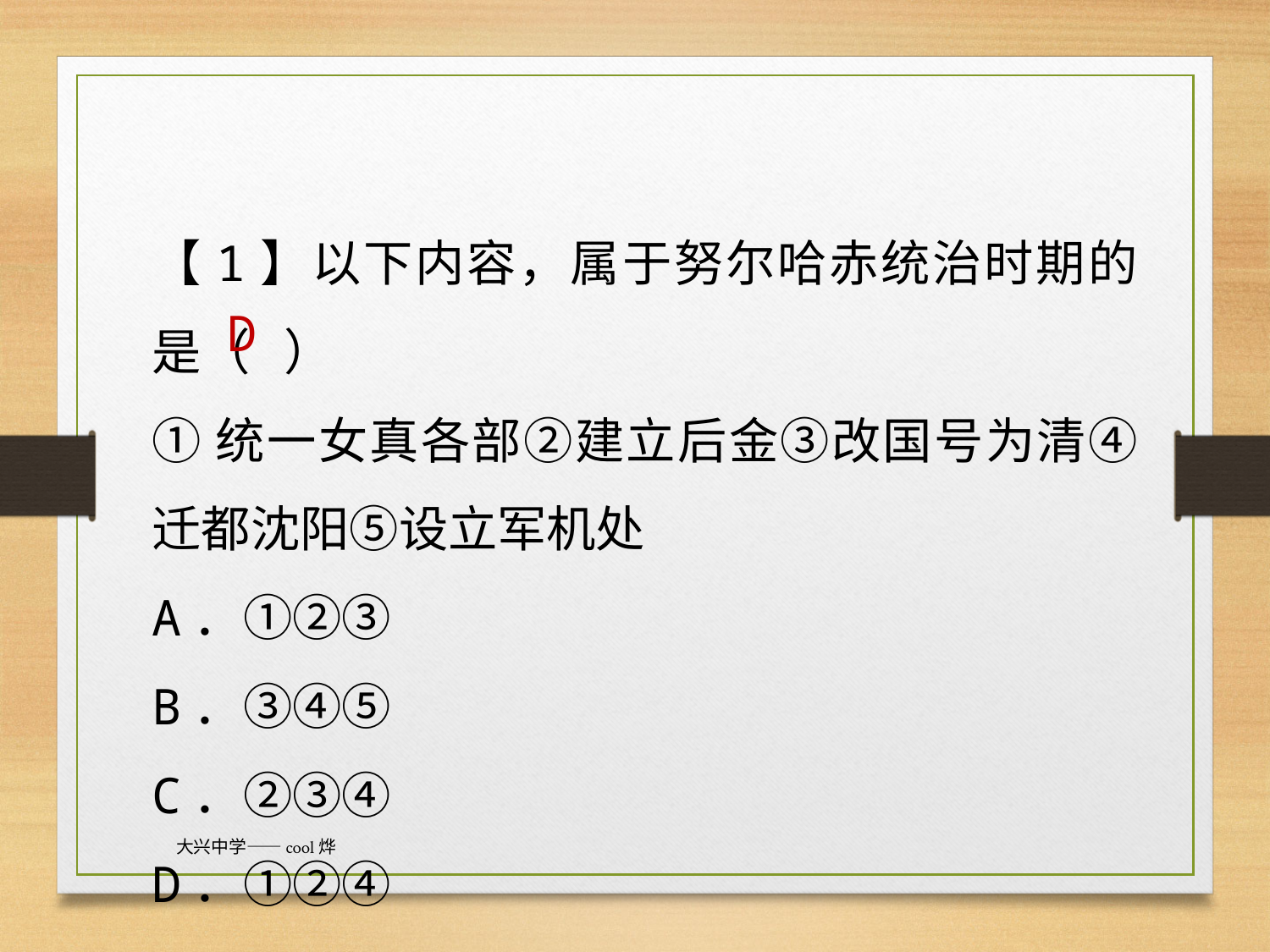

【1】以下内容，属于努尔哈赤统治时期的是（   ）
①统一女真各部②建立后金③改国号为清④迁都沈阳⑤设立军机处
A．①②③
B．③④⑤
C．②③④
D．①②④
D
大兴中学——cool烨